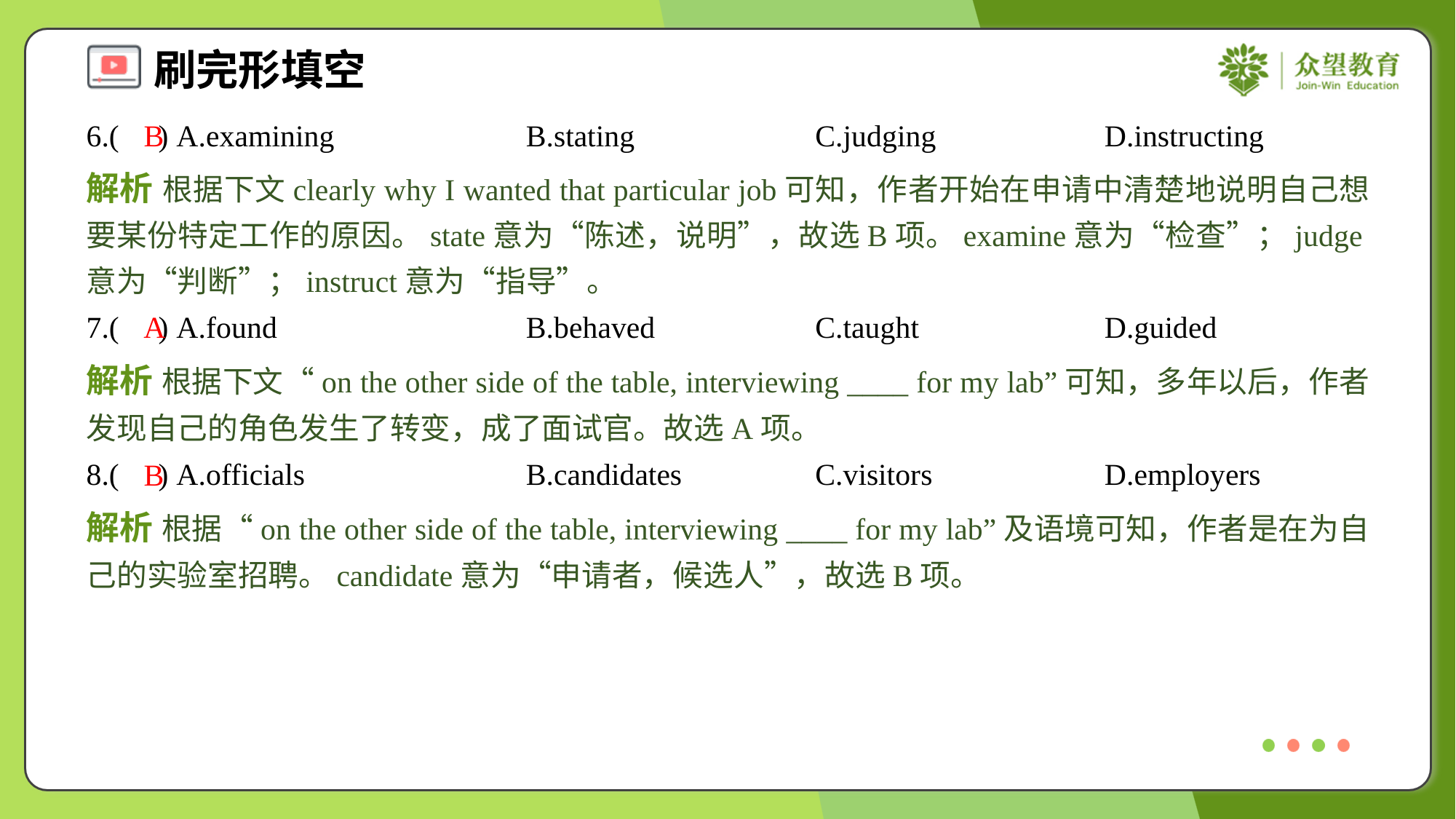

6.(     ) A.examining	B.stating	C.judging	D.instructing
B
解析 根据下文clearly why I wanted that particular job可知，作者开始在申请中清楚地说明自己想要某份特定工作的原因。state意为“陈述，说明”，故选B项。examine意为“检查”；judge意为“判断”；instruct意为“指导”。
7.(     ) A.found	B.behaved	C.taught	D.guided
A
解析 根据下文“on the other side of the table, interviewing ____ for my lab”可知，多年以后，作者发现自己的角色发生了转变，成了面试官。故选A项。
8.(     ) A.officials	B.candidates	C.visitors	D.employers
B
解析 根据“on the other side of the table, interviewing ____ for my lab”及语境可知，作者是在为自己的实验室招聘。candidate意为“申请者，候选人”，故选B项。